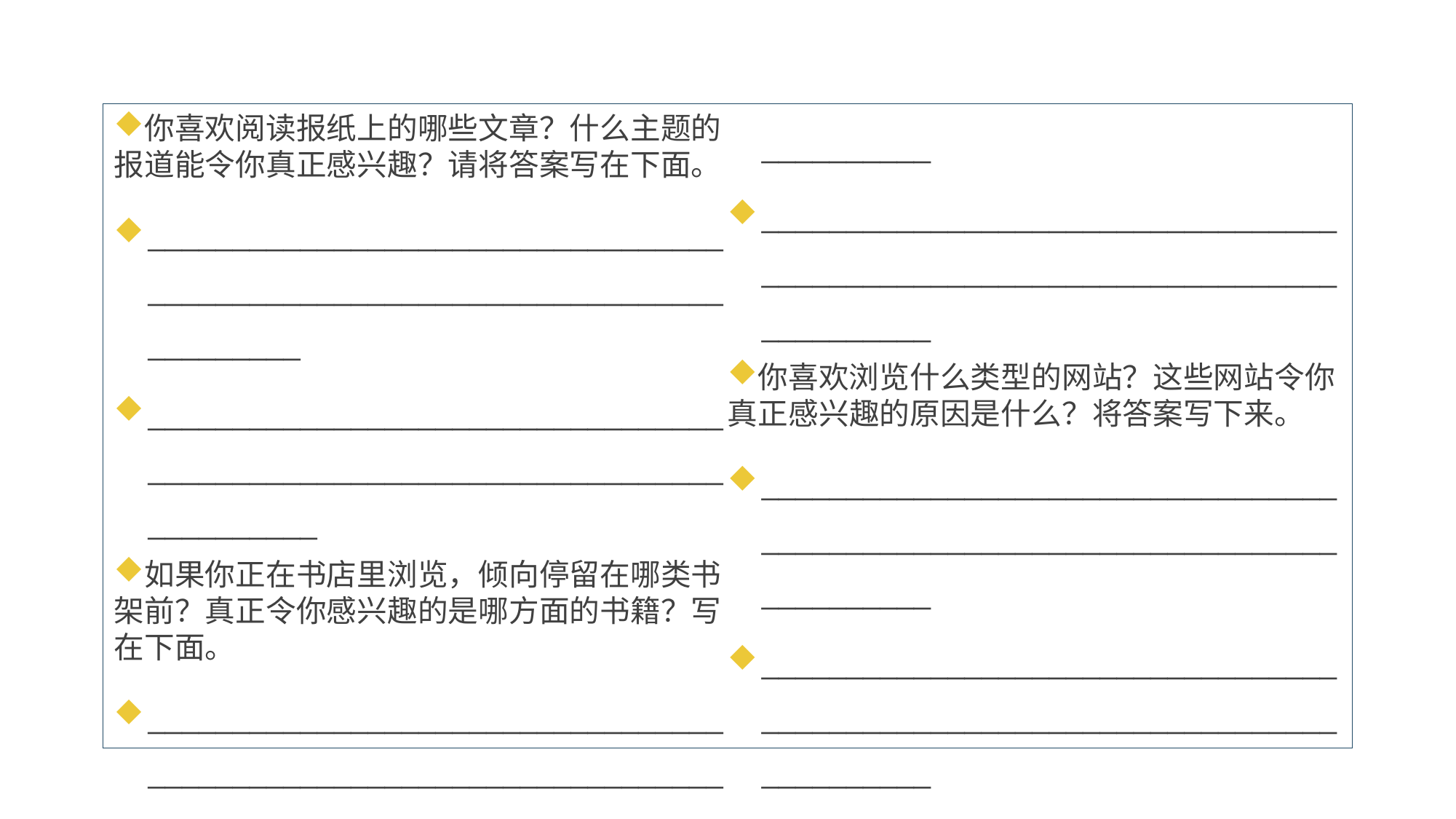

你喜欢阅读报纸上的哪些文章？什么主题的报道能令你真正感兴趣？请将答案写在下面。
_____________________________________________________________________________
______________________________________________________________________________
如果你正在书店里浏览，倾向停留在哪类书架前？真正令你感兴趣的是哪方面的书籍？写在下面。
______________________________________________________________________________
______________________________________________________________________________
你喜欢浏览什么类型的网站？这些网站令你真正感兴趣的原因是什么？将答案写下来。
______________________________________________________________________________
______________________________________________________________________________